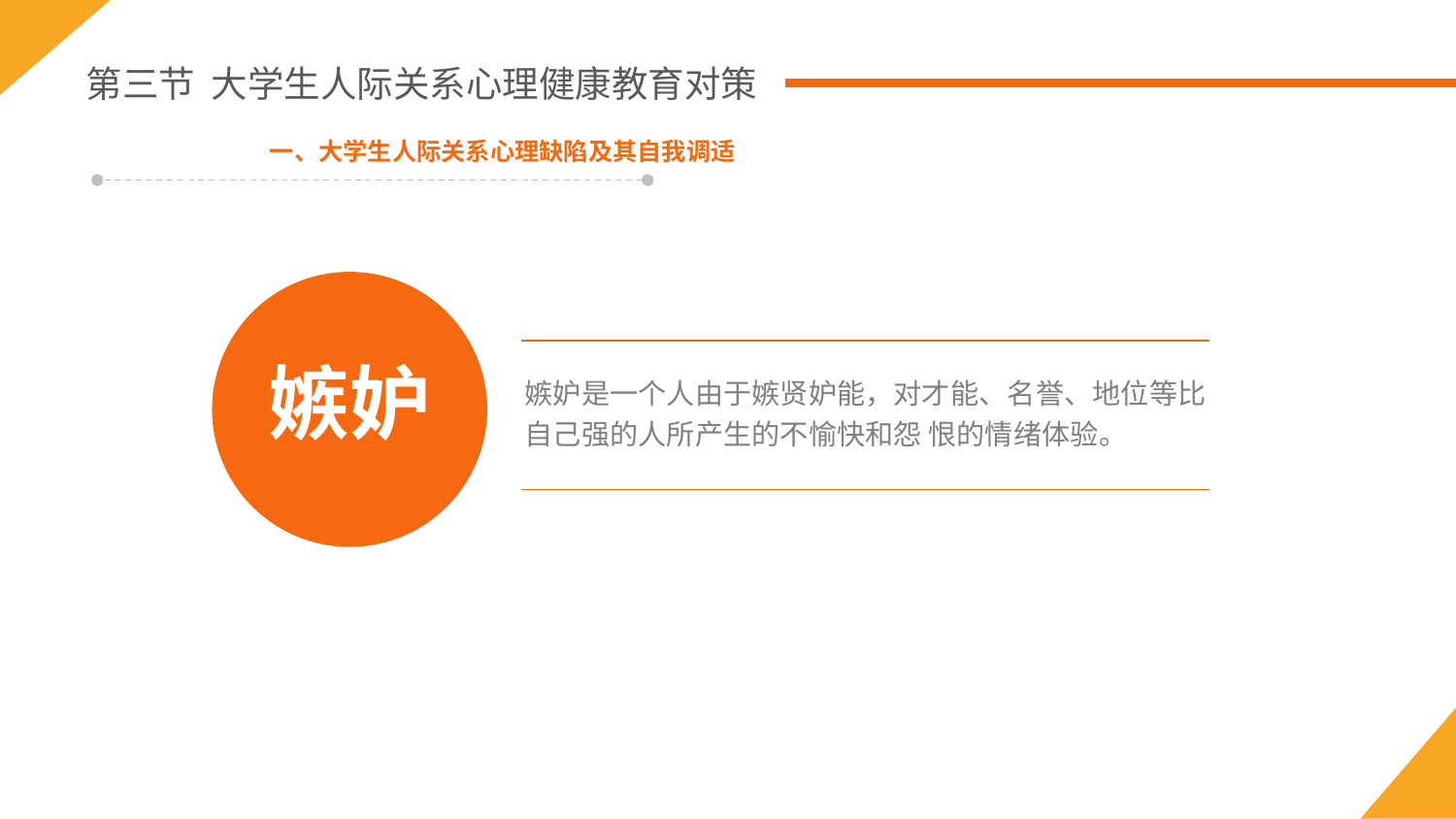

第三节  大学生人际关系心理健康教育对策
一、大学生人际关系心理缺陷及其自我调适

嫉妒
嫉妒是一个人由于嫉贤妒能，对才能、名誉、地位等比自己强的人所产生的不愉快和怨 恨的情绪体验。